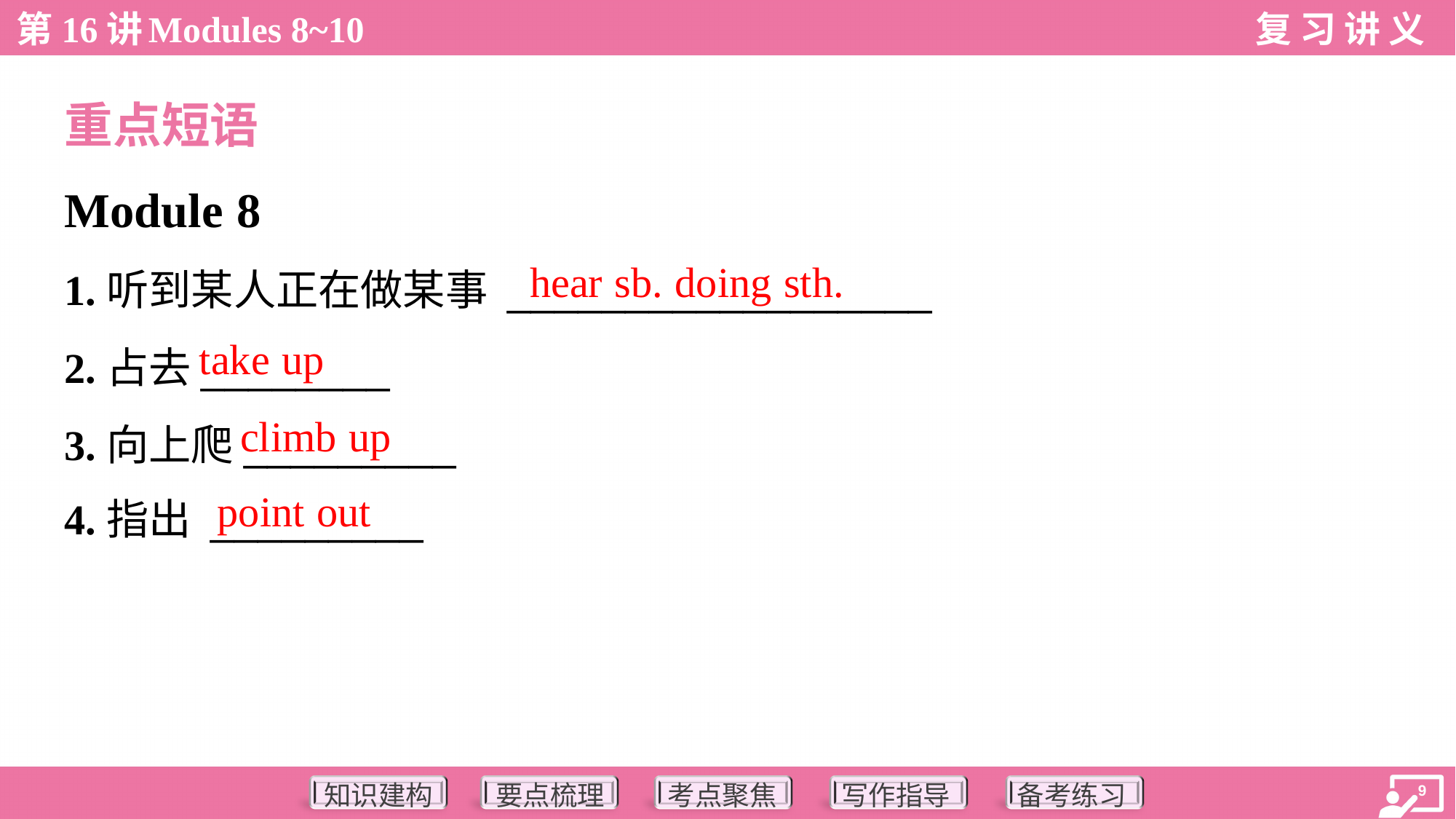

重点短语
Module 8
hear sb. doing sth.
1.听到某人正在做某事 __________________
2.占去________
3.向上爬_________
4.指出 _________
take up
climb up
point out